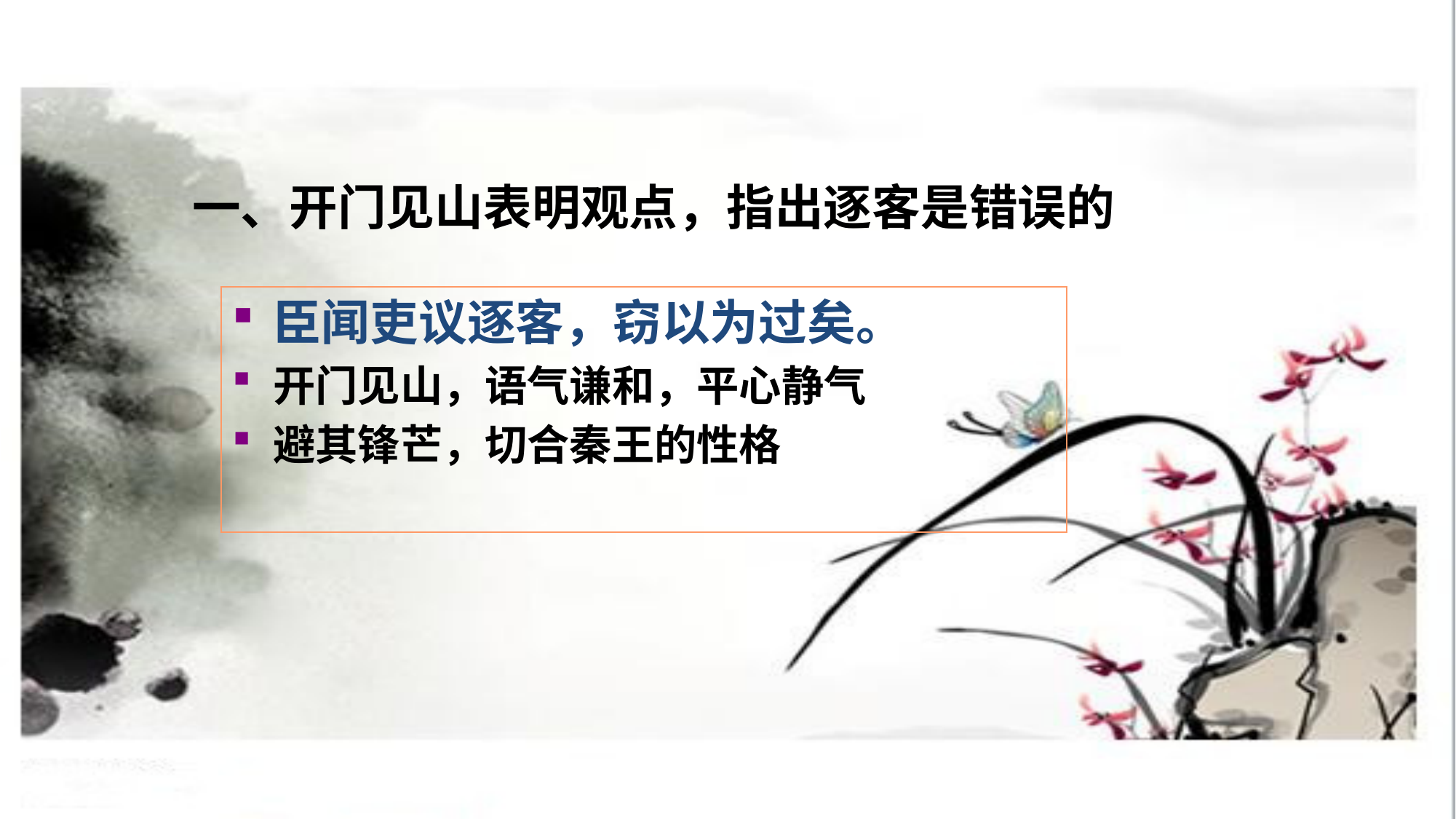

一、开门见山表明观点，指出逐客是错误的

臣闻吏议逐客，窃以为过矣。
开门见山，语气谦和，平心静气
避其锋芒，切合秦王的性格